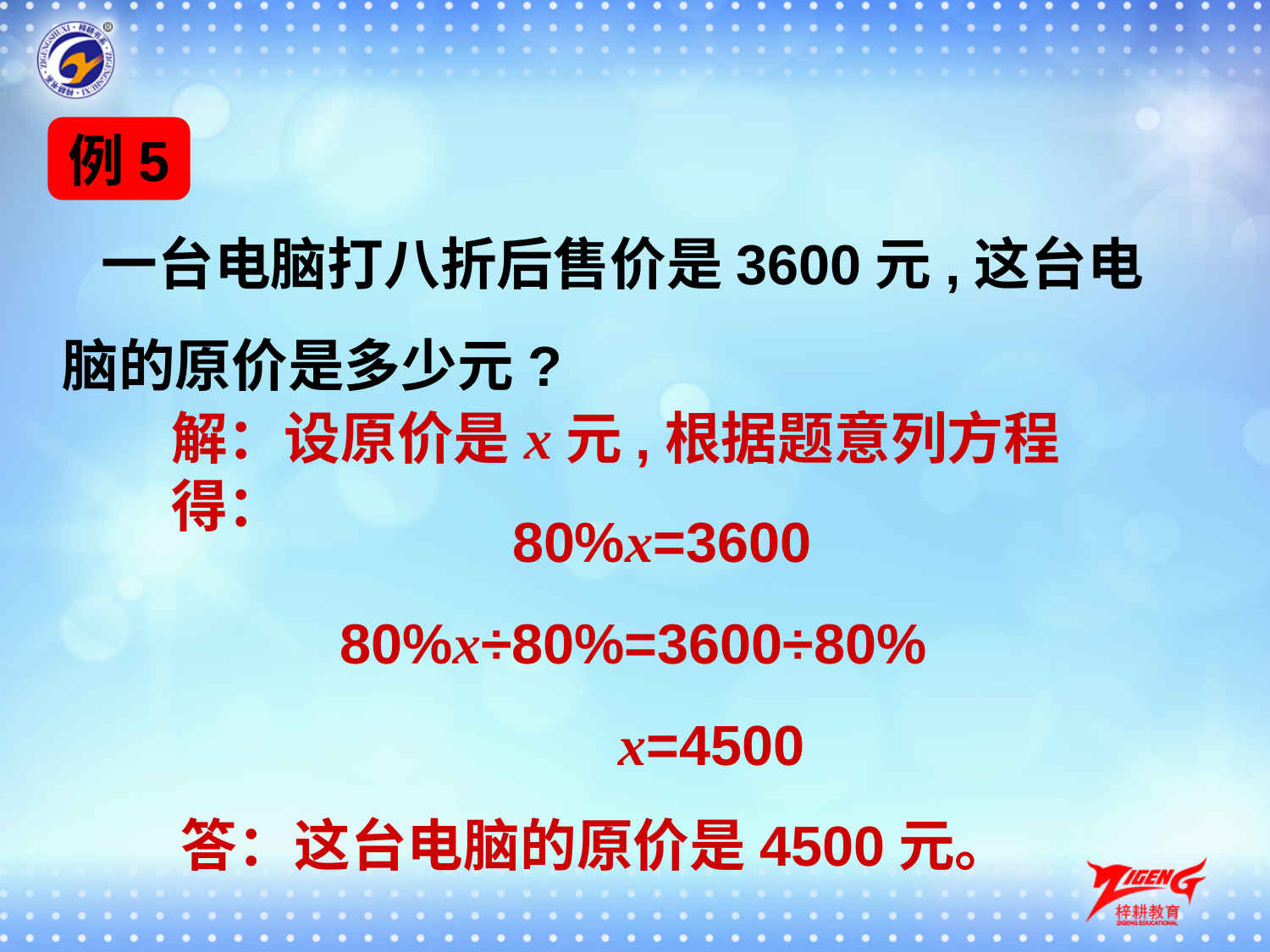

例5
  一台电脑打八折后售价是3600元,这台电脑的原价是多少元?
解：设原价是x元,根据题意列方程得：
           80%x=3600
80%x÷80%=3600÷80%
　　　　   x=4500
答：这台电脑的原价是4500元。